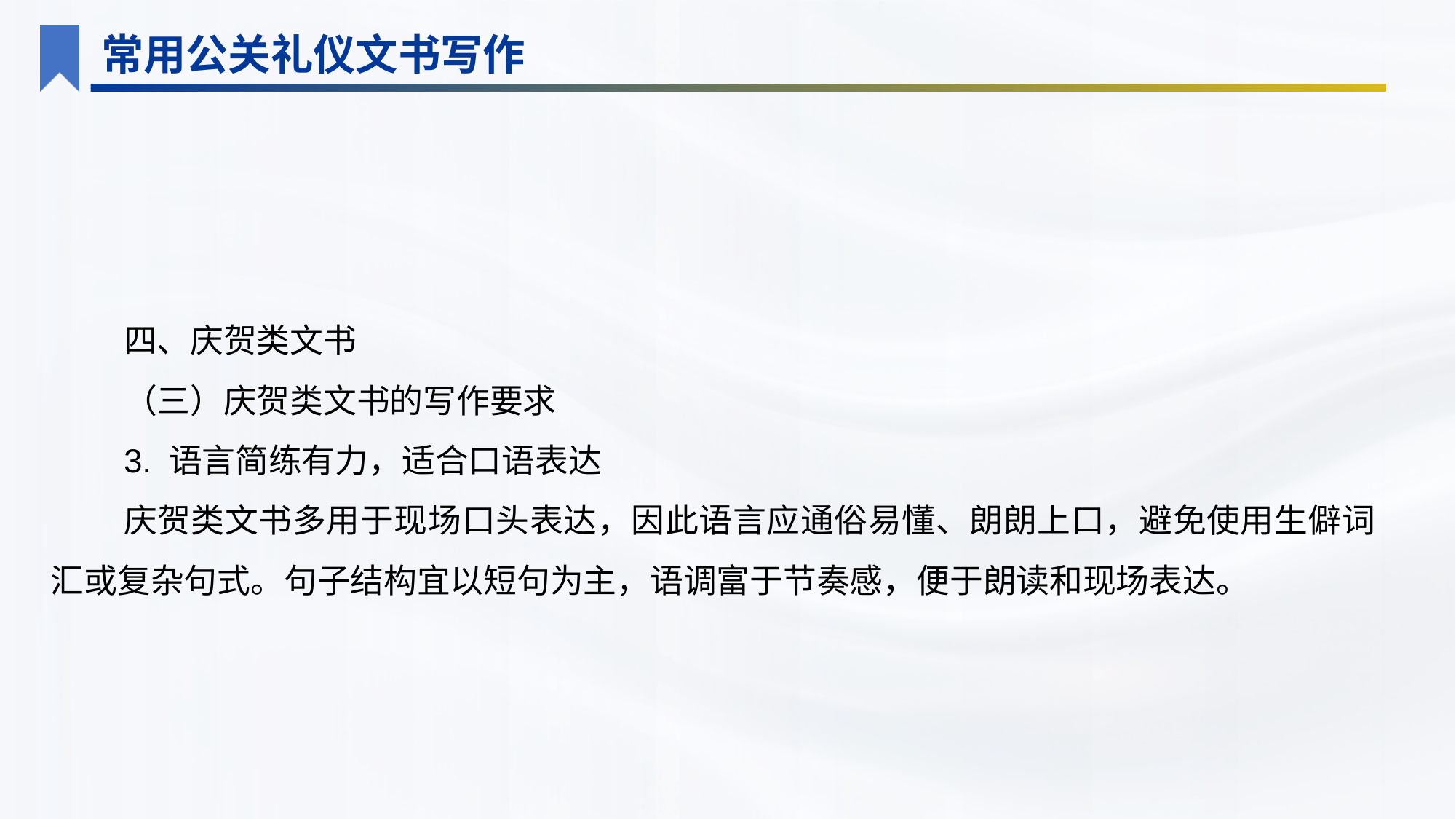

常用公关礼仪文书写作
四、庆贺类文书
（三）庆贺类文书的写作要求
3. 语言简练有力，适合口语表达
庆贺类文书多用于现场口头表达，因此语言应通俗易懂、朗朗上口，避免使用生僻词汇或复杂句式。句子结构宜以短句为主，语调富于节奏感，便于朗读和现场表达。